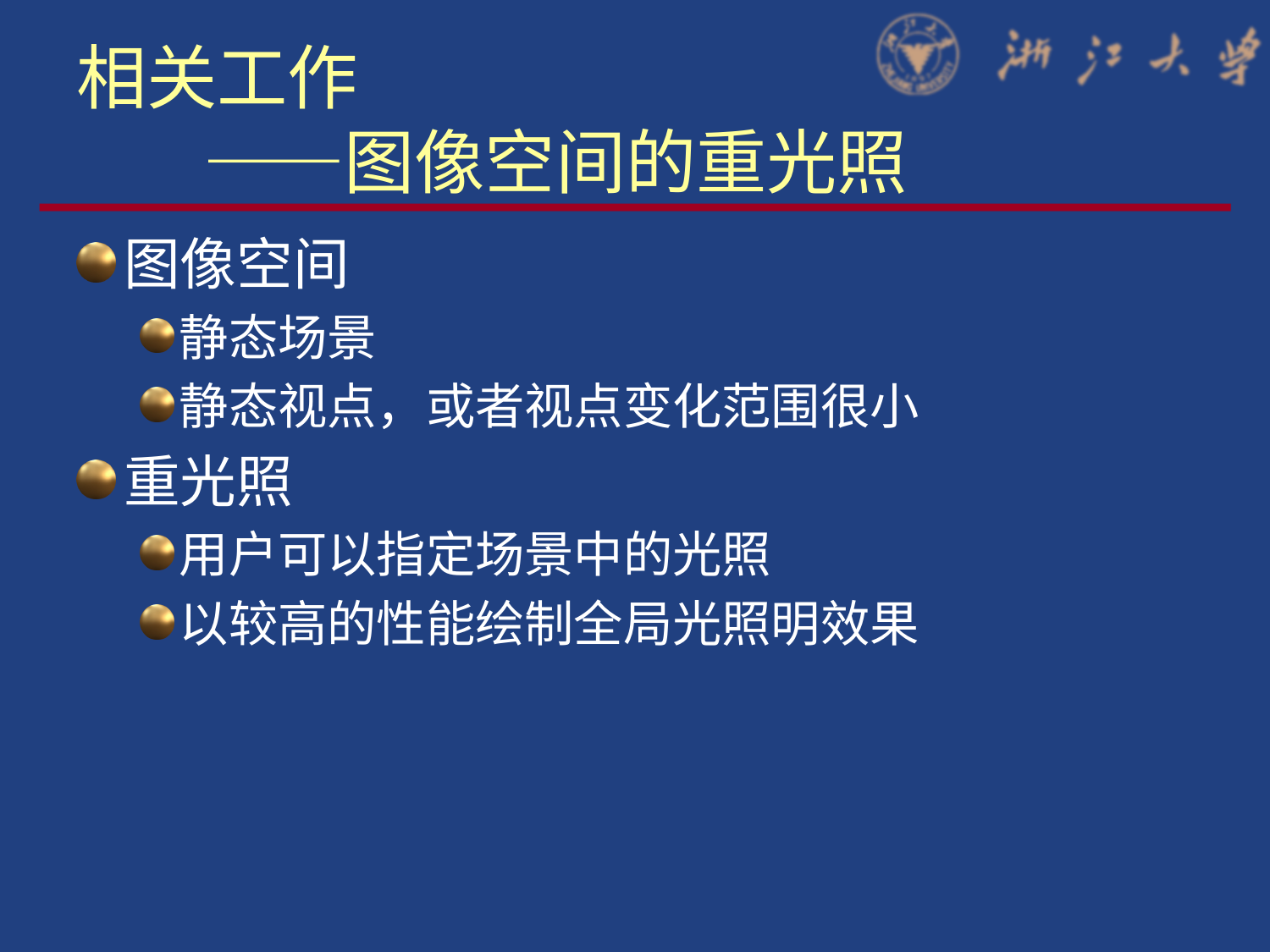

# 相关工作 ——图像空间的重光照
图像空间
静态场景
静态视点，或者视点变化范围很小
重光照
用户可以指定场景中的光照
以较高的性能绘制全局光照明效果